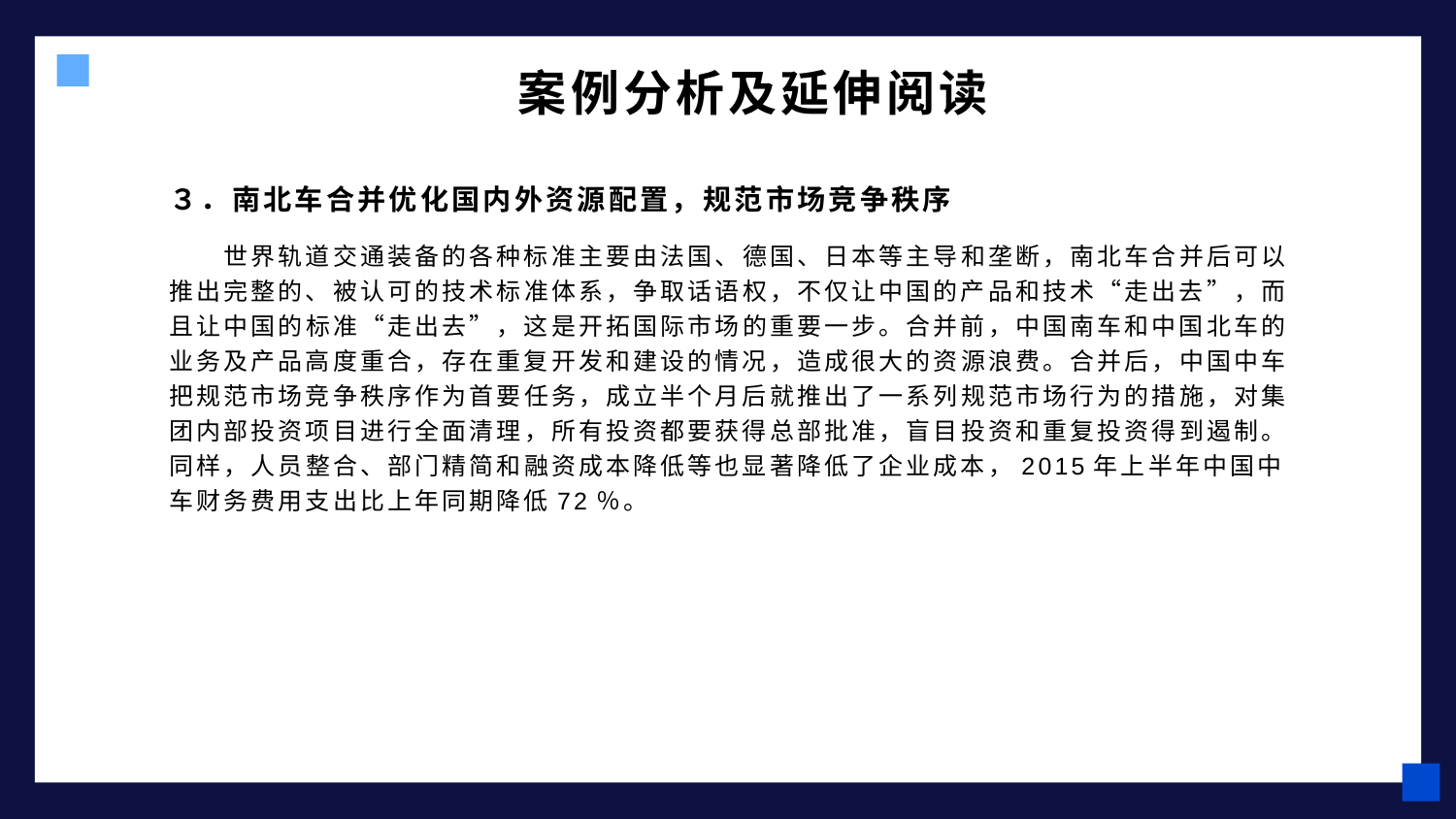

# 案例分析及延伸阅读
３．南北车合并优化国内外资源配置，规范市场竞争秩序
世界轨道交通装备的各种标准主要由法国、德国、日本等主导和垄断，南北车合并后可以推出完整的、被认可的技术标准体系，争取话语权，不仅让中国的产品和技术“走出去”，而且让中国的标准“走出去”，这是开拓国际市场的重要一步。合并前，中国南车和中国北车的业务及产品高度重合，存在重复开发和建设的情况，造成很大的资源浪费。合并后，中国中车把规范市场竞争秩序作为首要任务，成立半个月后就推出了一系列规范市场行为的措施，对集团内部投资项目进行全面清理，所有投资都要获得总部批准，盲目投资和重复投资得到遏制。同样，人员整合、部门精简和融资成本降低等也显著降低了企业成本，2015年上半年中国中车财务费用支出比上年同期降低72％。